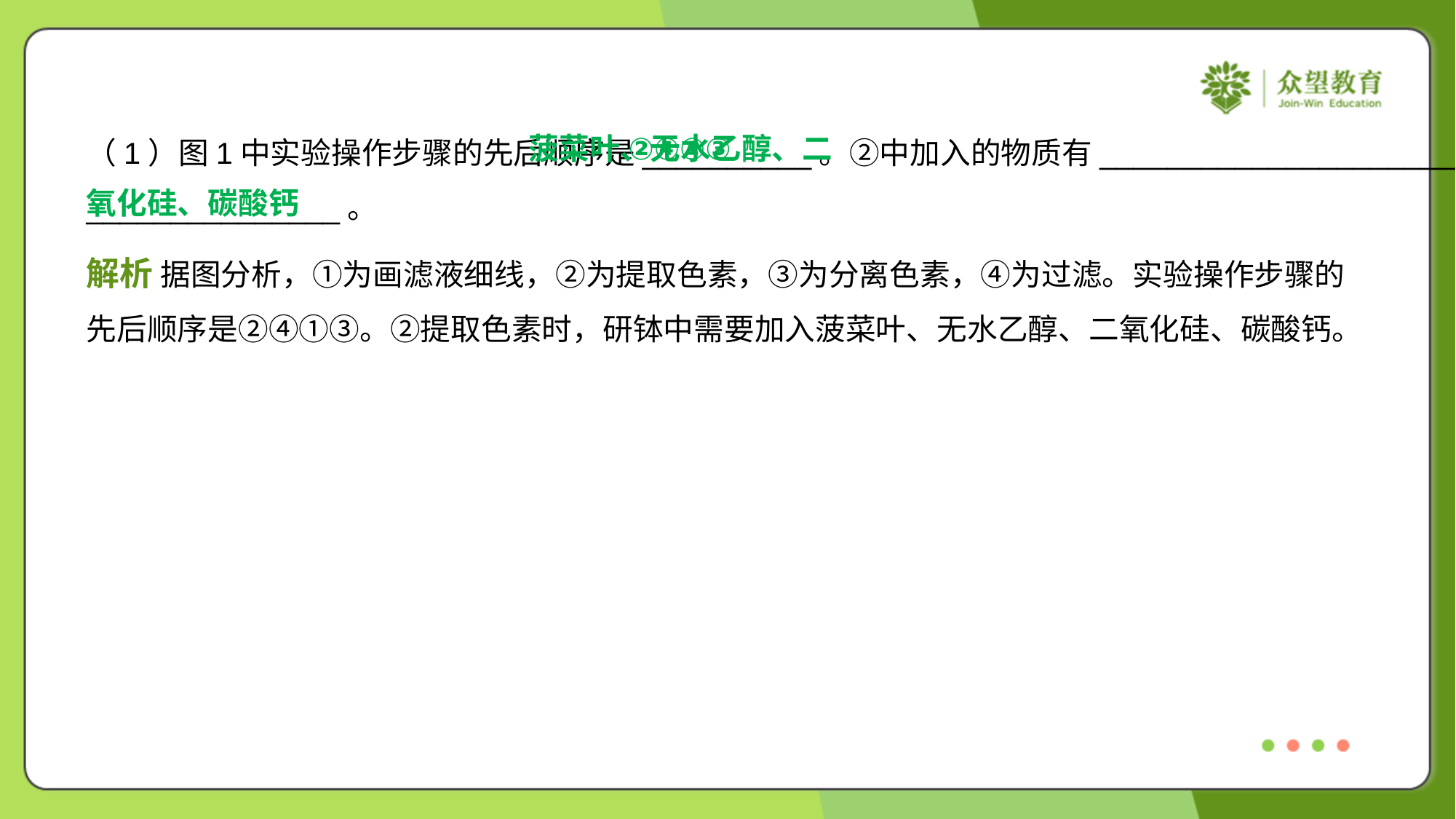

菠菜叶、无水乙醇、二
氧化硅、碳酸钙
②④①③
（1）图1中实验操作步骤的先后顺序是__________。②中加入的物质有______________________
_______________。
解析 据图分析，①为画滤液细线，②为提取色素，③为分离色素，④为过滤。实验操作步骤的
先后顺序是②④①③。②提取色素时，研钵中需要加入菠菜叶、无水乙醇、二氧化硅、碳酸钙。